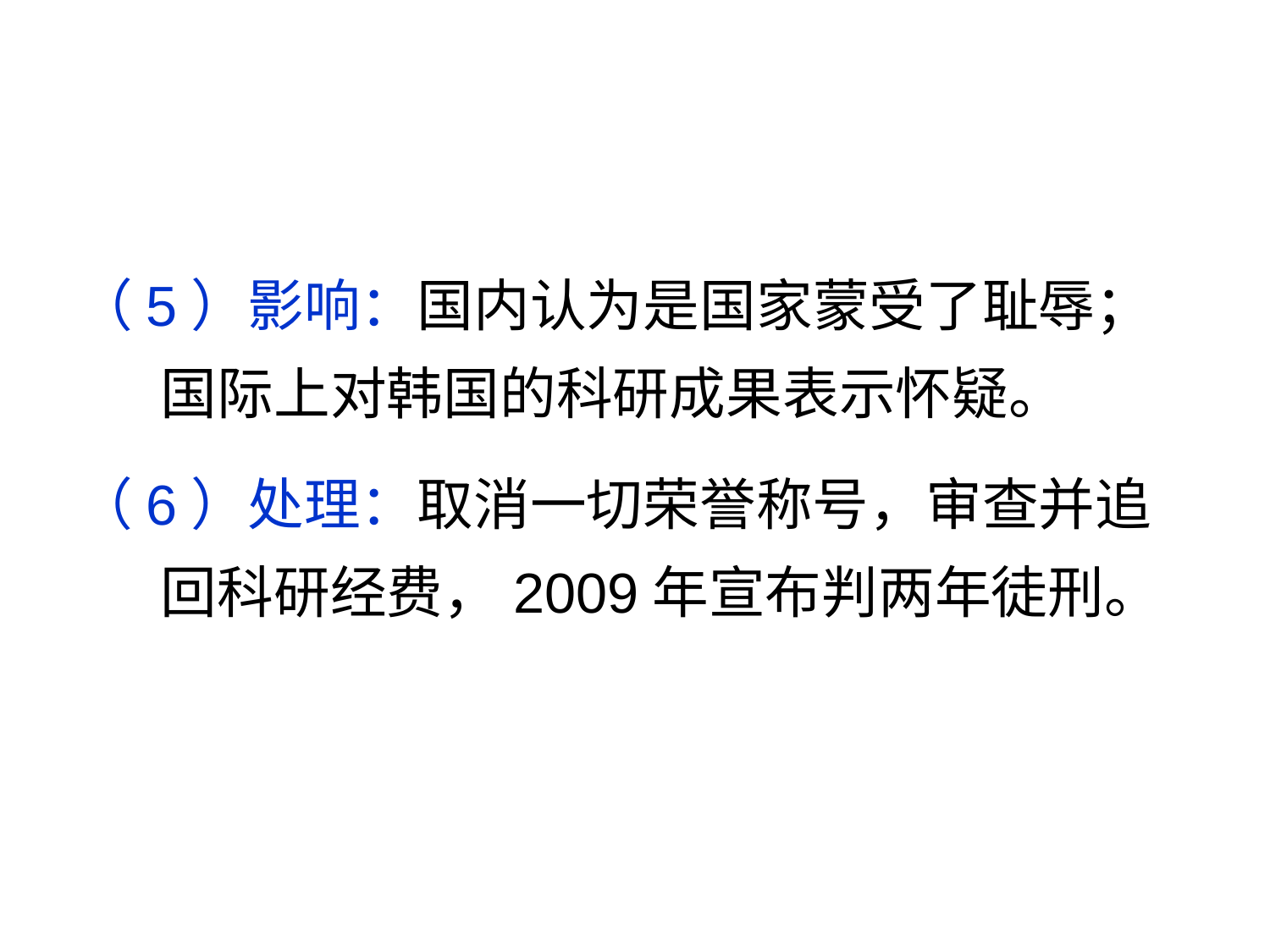

（5）影响：国内认为是国家蒙受了耻辱；国际上对韩国的科研成果表示怀疑。
（6）处理：取消一切荣誉称号，审查并追回科研经费，2009年宣布判两年徒刑。